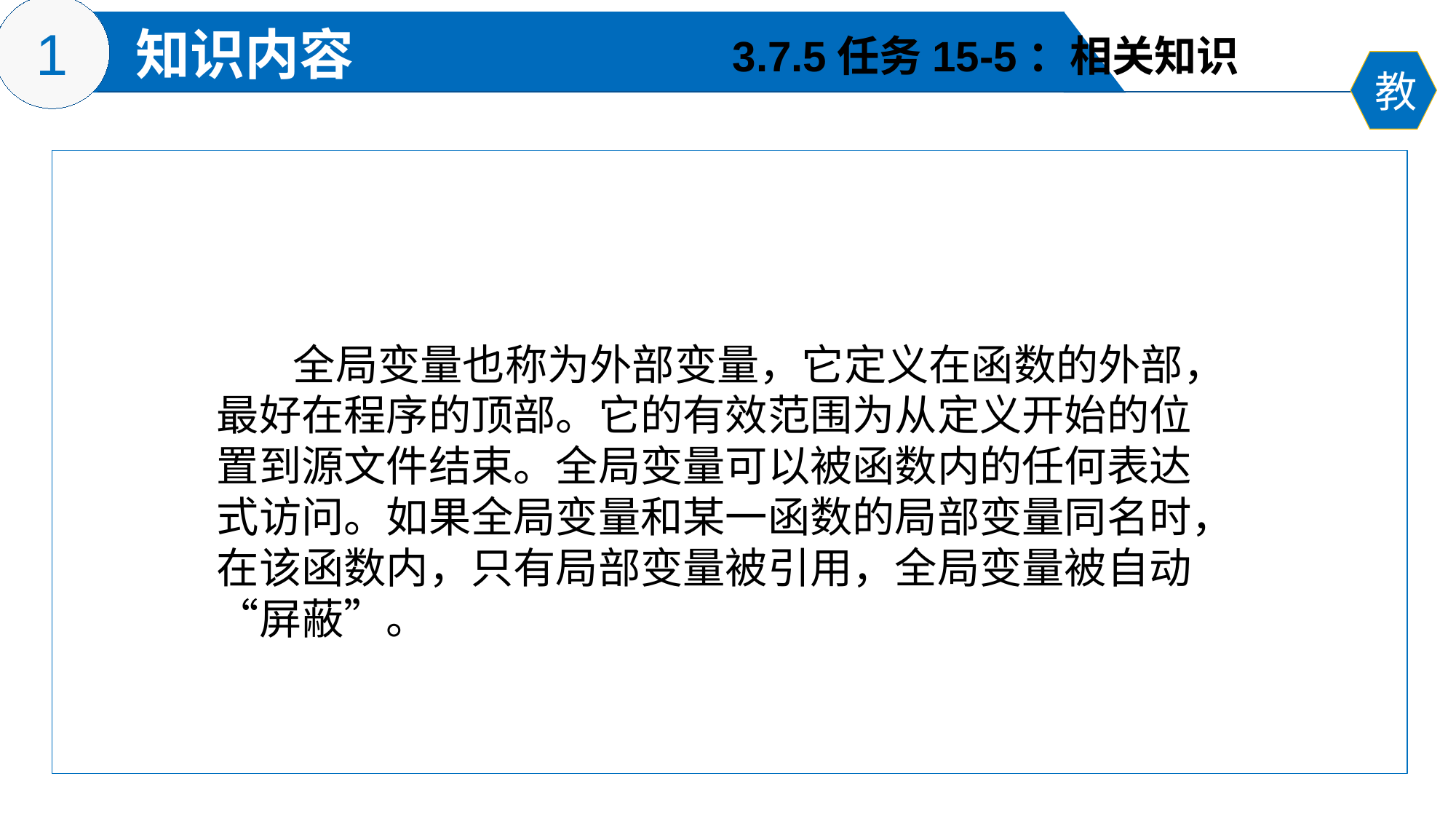

3.7.5任务15-5：相关知识
       全局变量也称为外部变量，它定义在函数的外部，最好在程序的顶部。它的有效范围为从定义开始的位置到源文件结束。全局变量可以被函数内的任何表达式访问。如果全局变量和某一函数的局部变量同名时，在该函数内，只有局部变量被引用，全局变量被自动“屏蔽”。